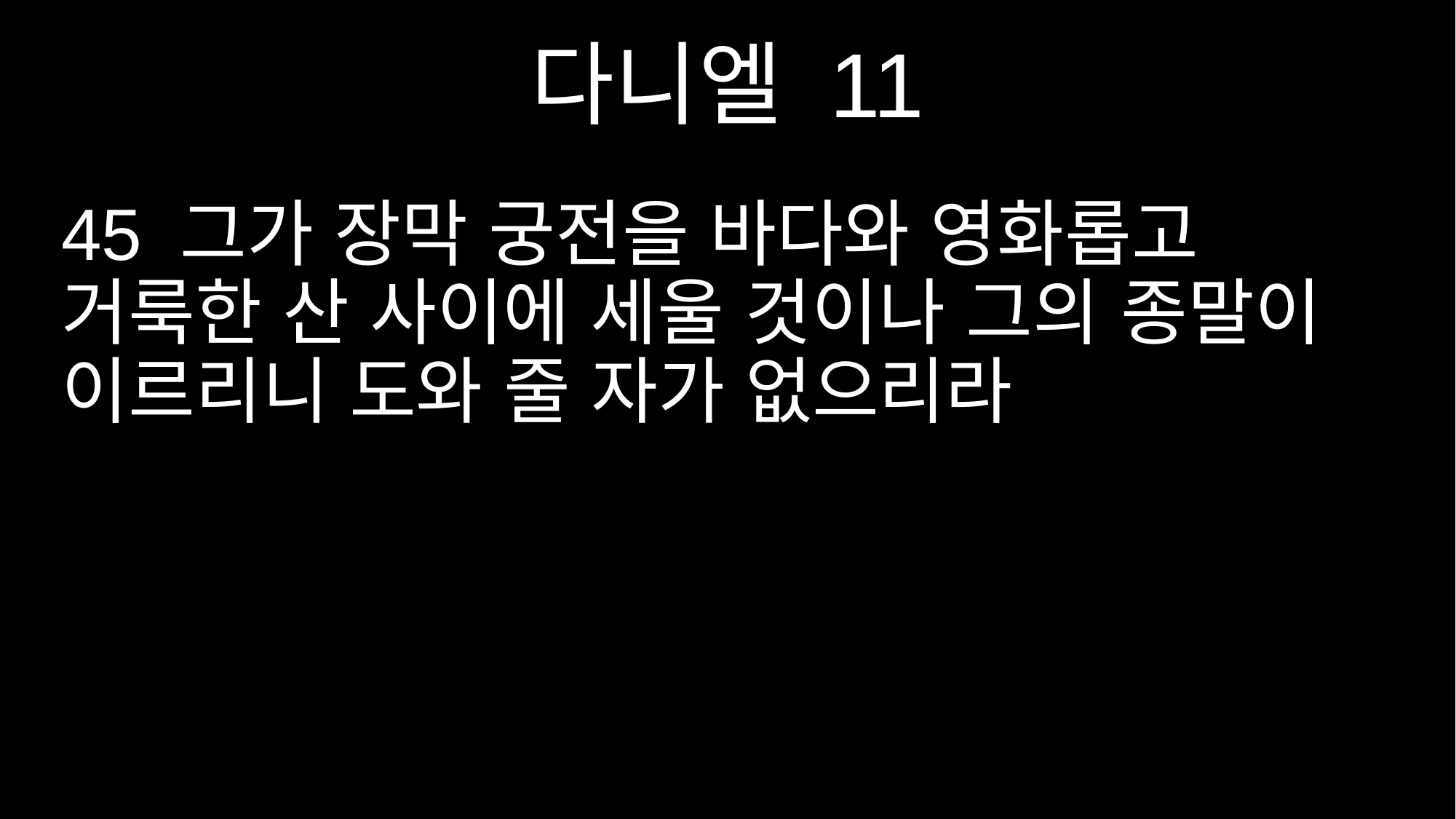

다니엘 11
45 그가 장막 궁전을 바다와 영화롭고 거룩한 산 사이에 세울 것이나 그의 종말이 이르리니 도와 줄 자가 없으리라